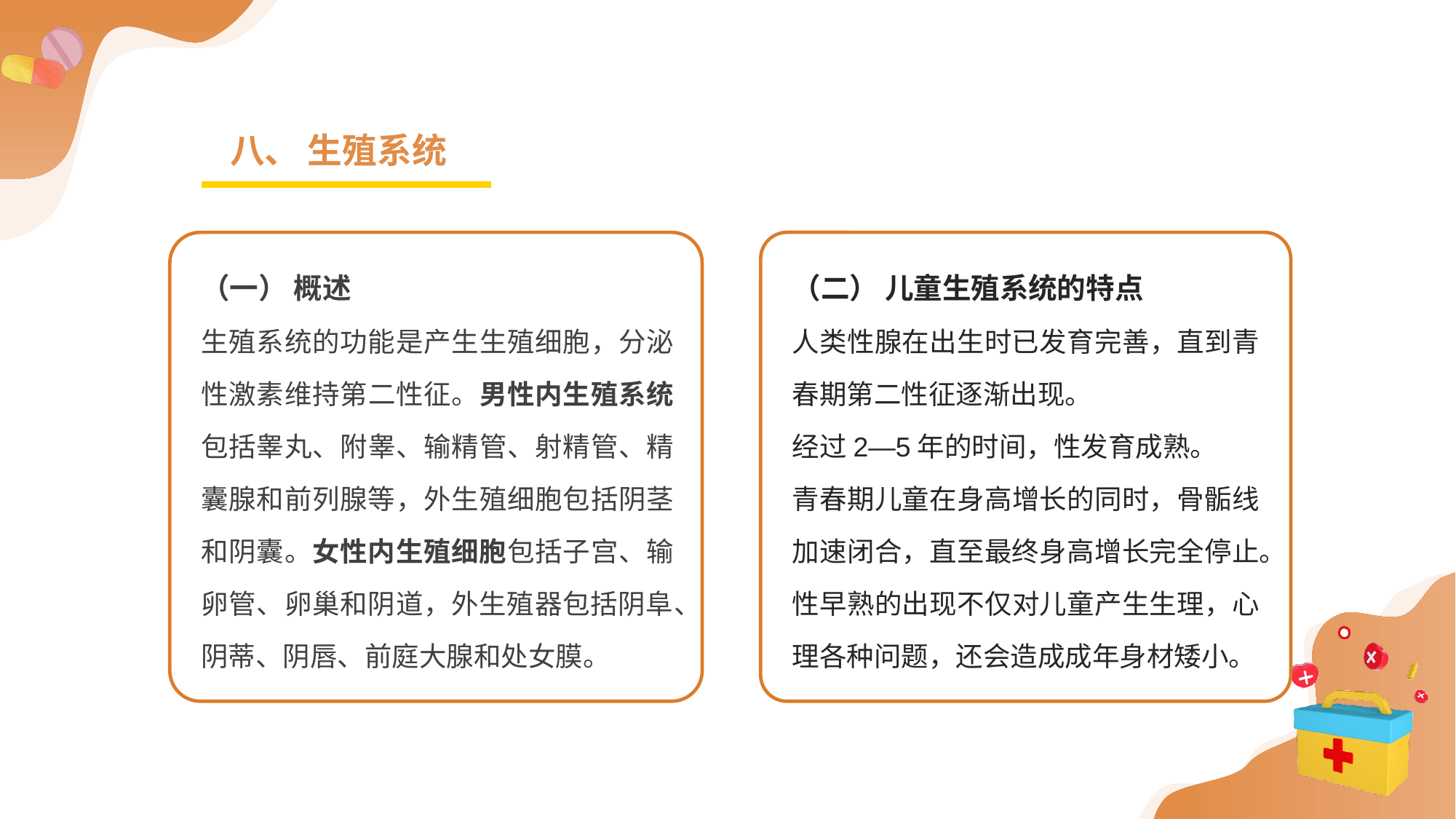

八、 生殖系统

（一） 概述
生殖系统的功能是产生生殖细胞，分泌性激素维持第二性征。男性内生殖系统包括睾丸、附睾、输精管、射精管、精囊腺和前列腺等，外生殖细胞包括阴茎和阴囊。女性内生殖细胞包括子宫、输卵管、卵巢和阴道，外生殖器包括阴阜、阴蒂、阴唇、前庭大腺和处女膜。
（二） 儿童生殖系统的特点
人类性腺在出生时已发育完善，直到青春期第二性征逐渐出现。
经过2—5年的时间，性发育成熟。
青春期儿童在身高增长的同时，骨骺线加速闭合，直至最终身高增长完全停止。
性早熟的出现不仅对儿童产生生理，心理各种问题，还会造成成年身材矮小。